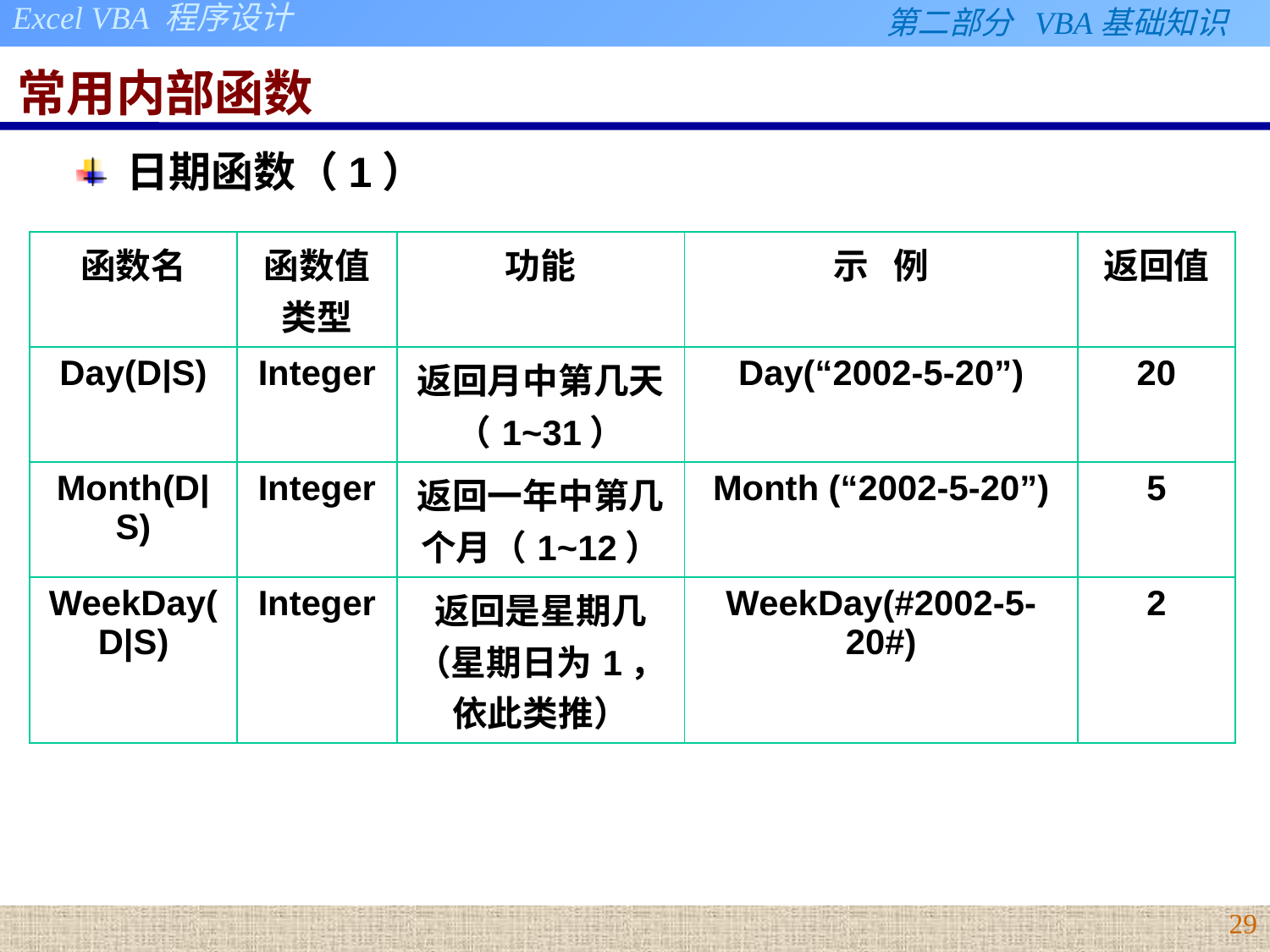

# 常用内部函数
日期函数（1）
| 函数名 | 函数值类型 | 功能 | 示 例 | 返回值 |
| --- | --- | --- | --- | --- |
| Day(D|S) | Integer | 返回月中第几天（1~31） | Day(“2002-5-20”) | 20 |
| Month(D|S) | Integer | 返回一年中第几个月（1~12） | Month (“2002-5-20”) | 5 |
| WeekDay(D|S) | Integer | 返回是星期几（星期日为1，依此类推） | WeekDay(#2002-5-20#) | 2 |